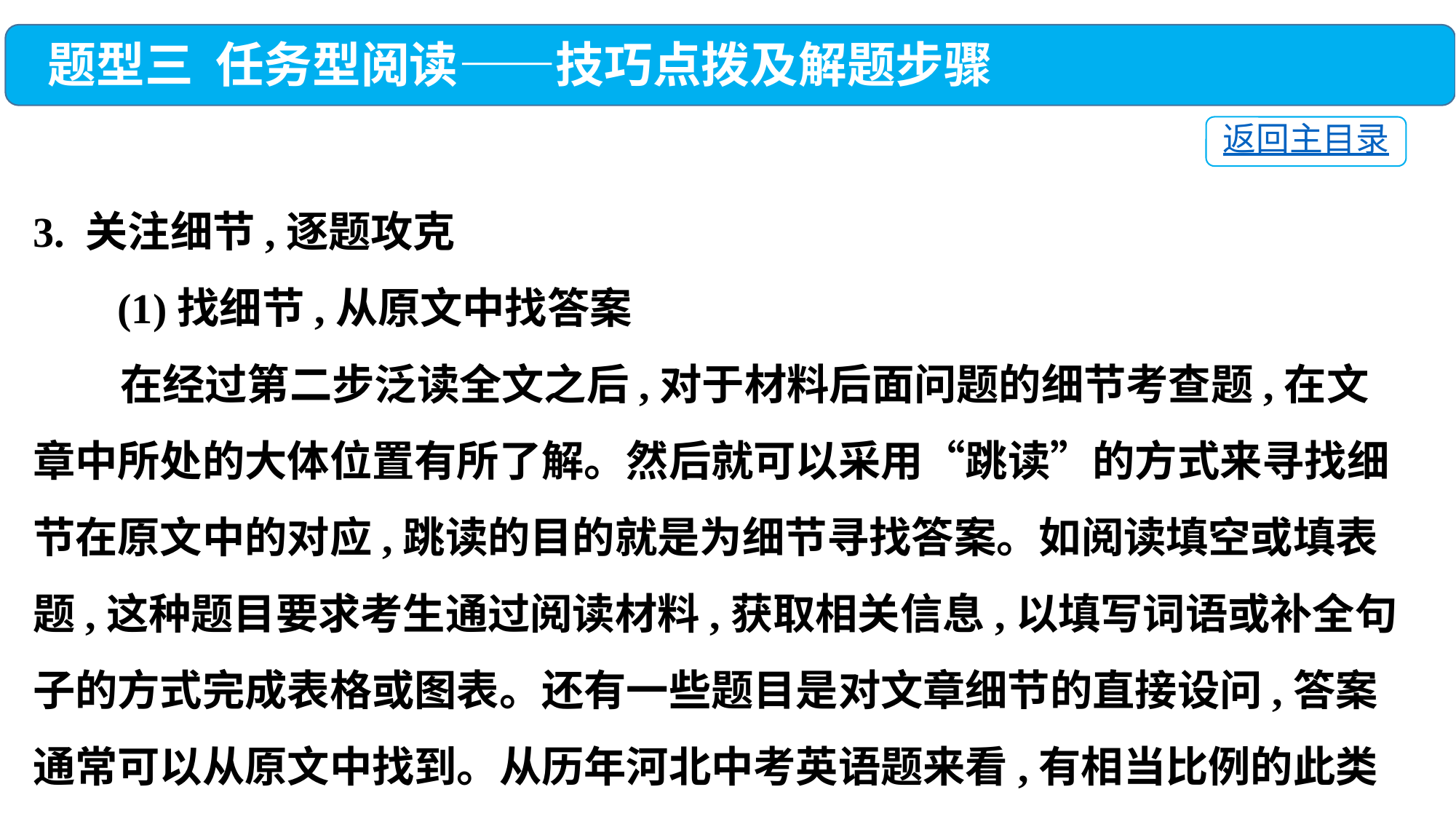

题型三  任务型阅读——技巧点拨及解题步骤
返回主目录
3. 关注细节,逐题攻克
        (1)找细节,从原文中找答案
        在经过第二步泛读全文之后,对于材料后面问题的细节考查题,在文章中所处的大体位置有所了解。然后就可以采用“跳读”的方式来寻找细节在原文中的对应,跳读的目的就是为细节寻找答案。如阅读填空或填表题,这种题目要求考生通过阅读材料,获取相关信息,以填写词语或补全句子的方式完成表格或图表。还有一些题目是对文章细节的直接设问,答案通常可以从原文中找到。从历年河北中考英语题来看,有相当比例的此类题目。